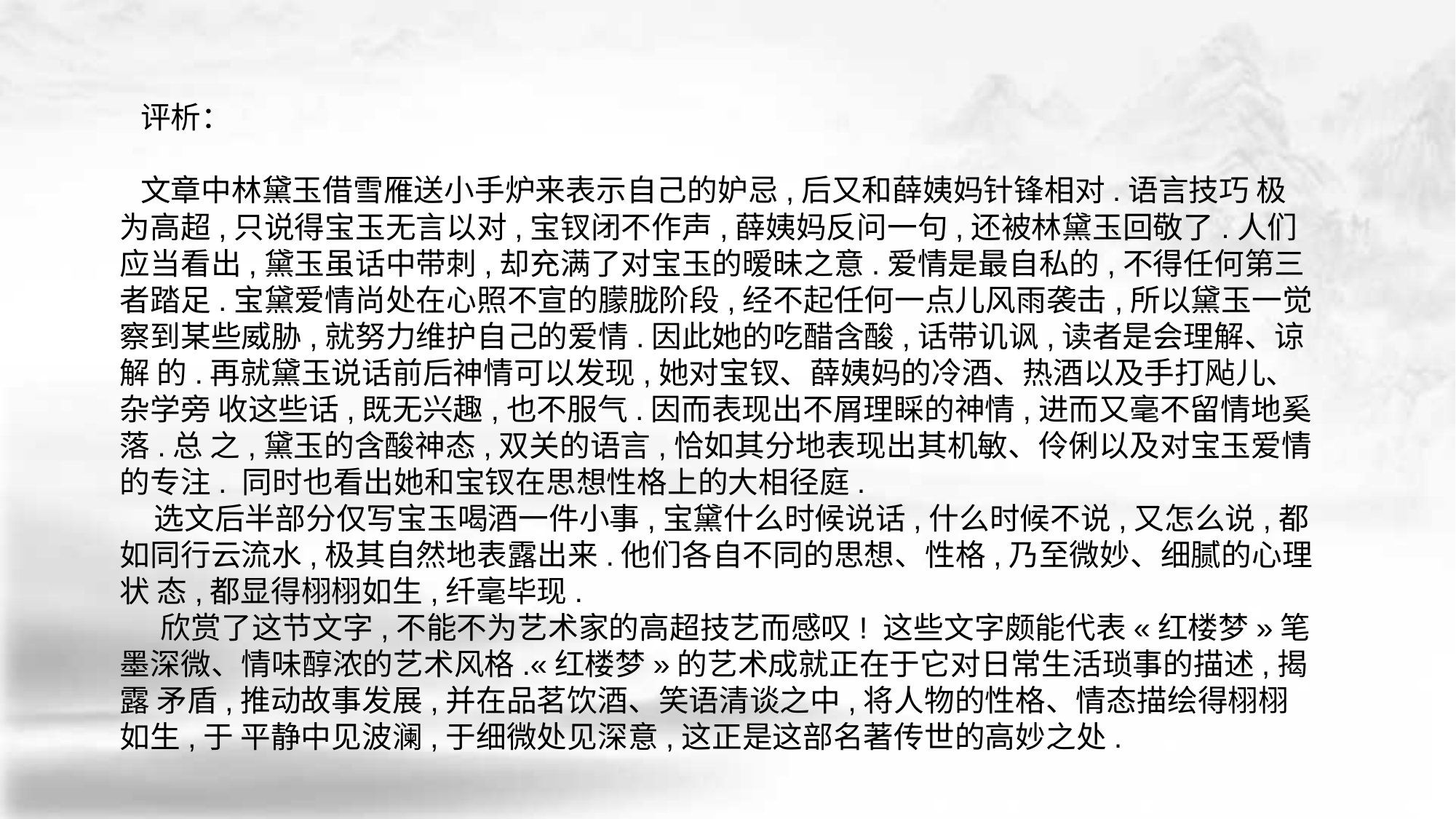

评析：

  文章中林黛玉借雪雁送小手炉来表示自己的妒忌,后又和薛姨妈针锋相对.语言技巧 极为高超,只说得宝玉无言以对,宝钗闭不作声,薛姨妈反问一句,还被林黛玉回敬了.人们 应当看出,黛玉虽话中带刺,却充满了对宝玉的暧昧之意.爱情是最自私的,不得任何第三 者踏足.宝黛爱情尚处在心照不宣的朦胧阶段,经不起任何一点儿风雨袭击,所以黛玉一觉 察到某些威胁,就努力维护自己的爱情.因此她的吃醋含酸,话带讥讽,读者是会理解、谅解 的.再就黛玉说话前后神情可以发现,她对宝钗、薛姨妈的冷酒、热酒以及手打飐儿、杂学旁 收这些话,既无兴趣,也不服气.因而表现出不屑理睬的神情,进而又毫不留情地奚落.总 之,黛玉的含酸神态,双关的语言,恰如其分地表现出其机敏、伶俐以及对宝玉爱情的专注. 同时也看出她和宝钗在思想性格上的大相径庭.
    选文后半部分仅写宝玉喝酒一件小事,宝黛什么时候说话,什么时候不说,又怎么说,都 如同行云流水,极其自然地表露出来.他们各自不同的思想、性格,乃至微妙、细腻的心理状 态,都显得栩栩如生,纤毫毕现.
     欣赏了这节文字,不能不为艺术家的高超技艺而感叹! 这些文字颇能代表«红楼梦»笔墨深微、情味醇浓的艺术风格.«红楼梦»的艺术成就正在于它对日常生活琐事的描述,揭露 矛盾,推动故事发展,并在品茗饮酒、笑语清谈之中,将人物的性格、情态描绘得栩栩如生,于 平静中见波澜,于细微处见深意,这正是这部名著传世的高妙之处.